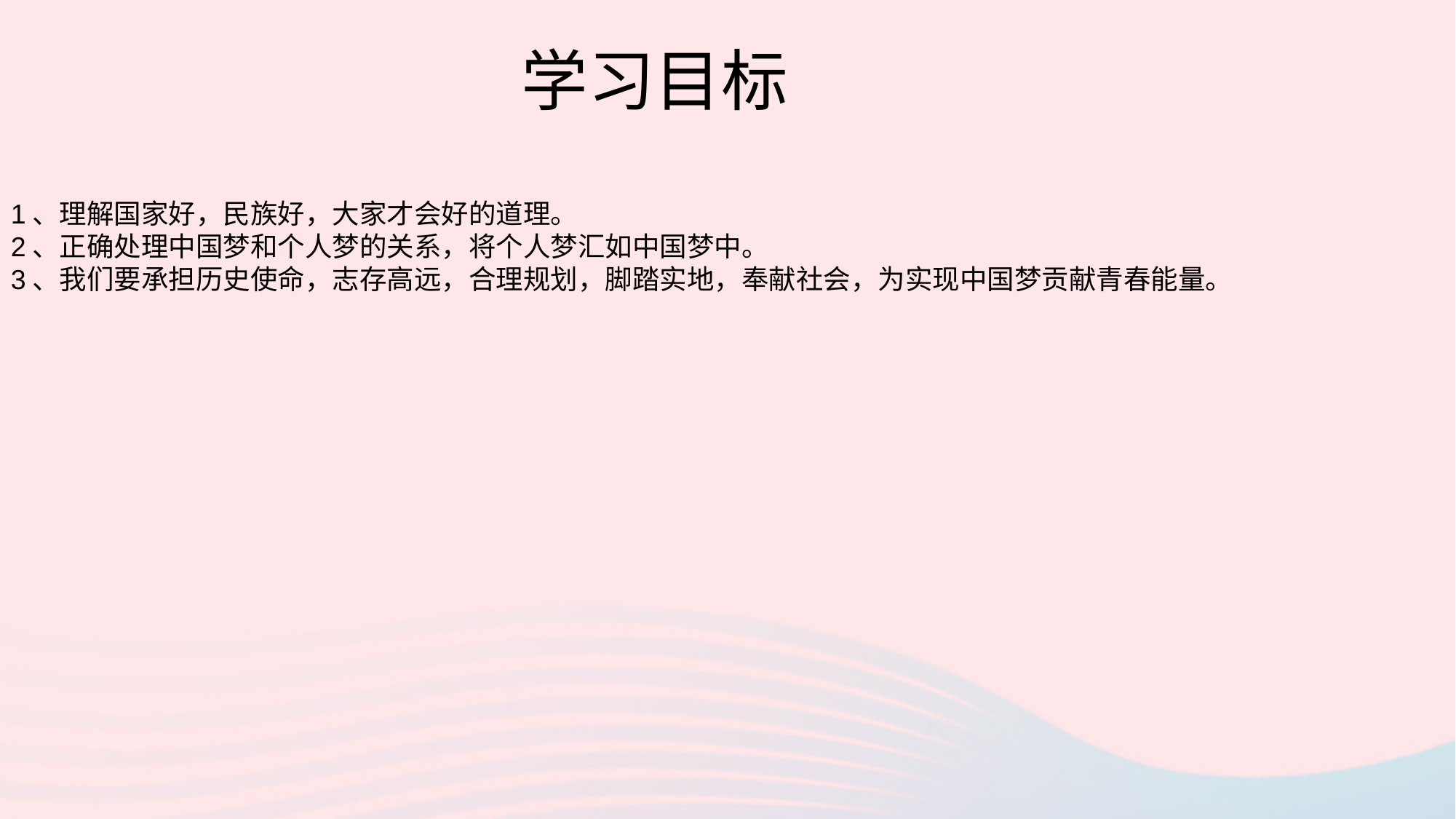

学习目标
1、理解国家好，民族好，大家才会好的道理。
2、正确处理中国梦和个人梦的关系，将个人梦汇如中国梦中。
3、我们要承担历史使命，志存高远，合理规划，脚踏实地，奉献社会，为实现中国梦贡献青春能量。